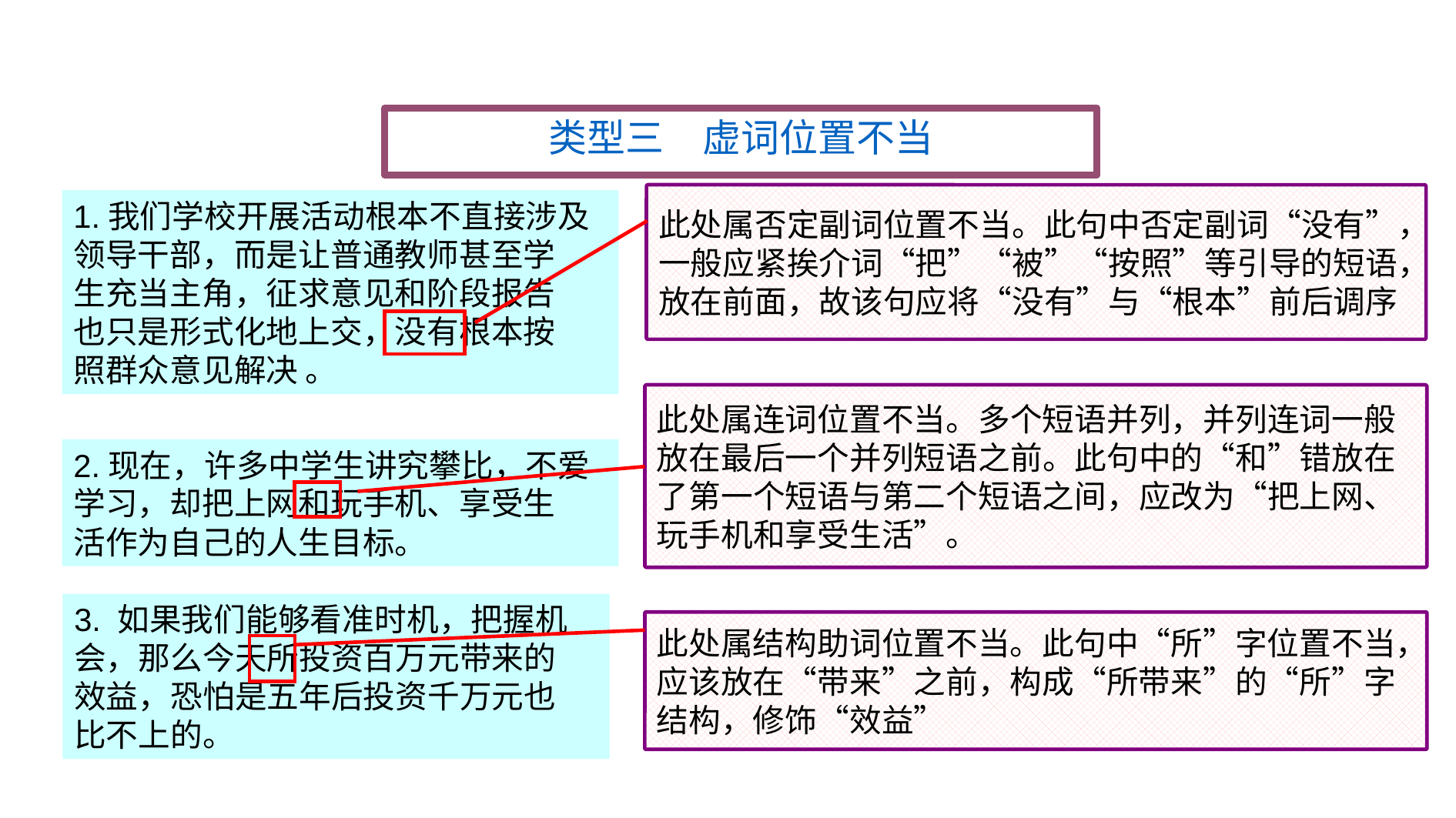

类型三　虚词位置不当
此处属否定副词位置不当。此句中否定副词“没有”，一般应紧挨介词“把”“被”“按照”等引导的短语，放在前面，故该句应将“没有”与“根本”前后调序
1.我们学校开展活动根本不直接涉及
领导干部，而是让普通教师甚至学
生充当主角，征求意见和阶段报告
也只是形式化地上交，没有根本按
照群众意见解决 。

此处属连词位置不当。多个短语并列，并列连词一般放在最后一个并列短语之前。此句中的“和”错放在了第一个短语与第二个短语之间，应改为“把上网、玩手机和享受生活”。
2.现在，许多中学生讲究攀比，不爱
学习，却把上网和玩手机、享受生
活作为自己的人生目标。

3. 如果我们能够看准时机，把握机
会，那么今天所投资百万元带来的
效益，恐怕是五年后投资千万元也
比不上的。
此处属结构助词位置不当。此句中“所”字位置不当，应该放在“带来”之前，构成“所带来”的“所”字结构，修饰“效益”